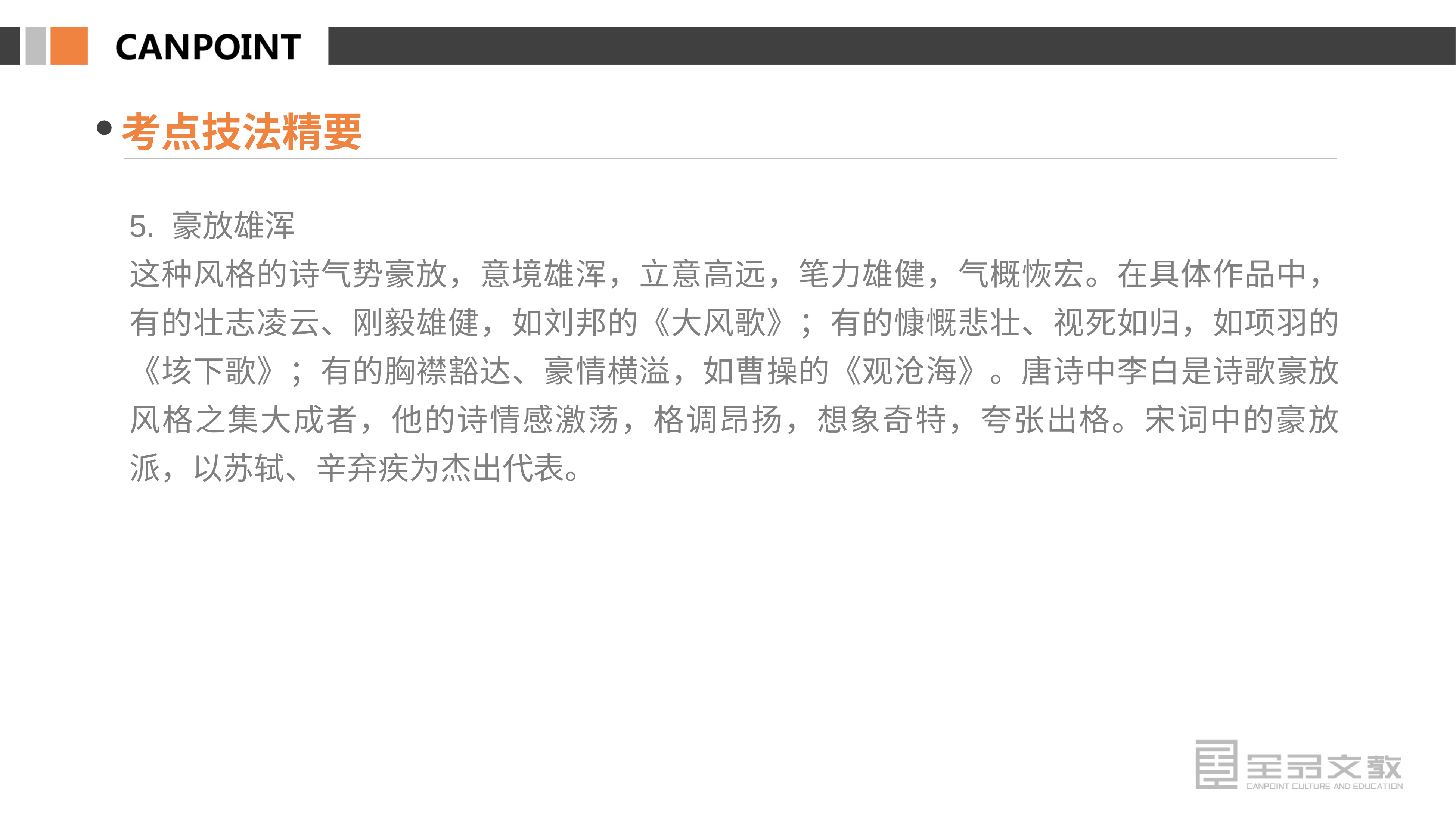

考点技法精要

5. 豪放雄浑
这种风格的诗气势豪放，意境雄浑，立意高远，笔力雄健，气概恢宏。在具体作品中，有的壮志凌云、刚毅雄健，如刘邦的《大风歌》；有的慷慨悲壮、视死如归，如项羽的《垓下歌》；有的胸襟豁达、豪情横溢，如曹操的《观沧海》。唐诗中李白是诗歌豪放风格之集大成者，他的诗情感激荡，格调昂扬，想象奇特，夸张出格。宋词中的豪放派，以苏轼、辛弃疾为杰出代表。